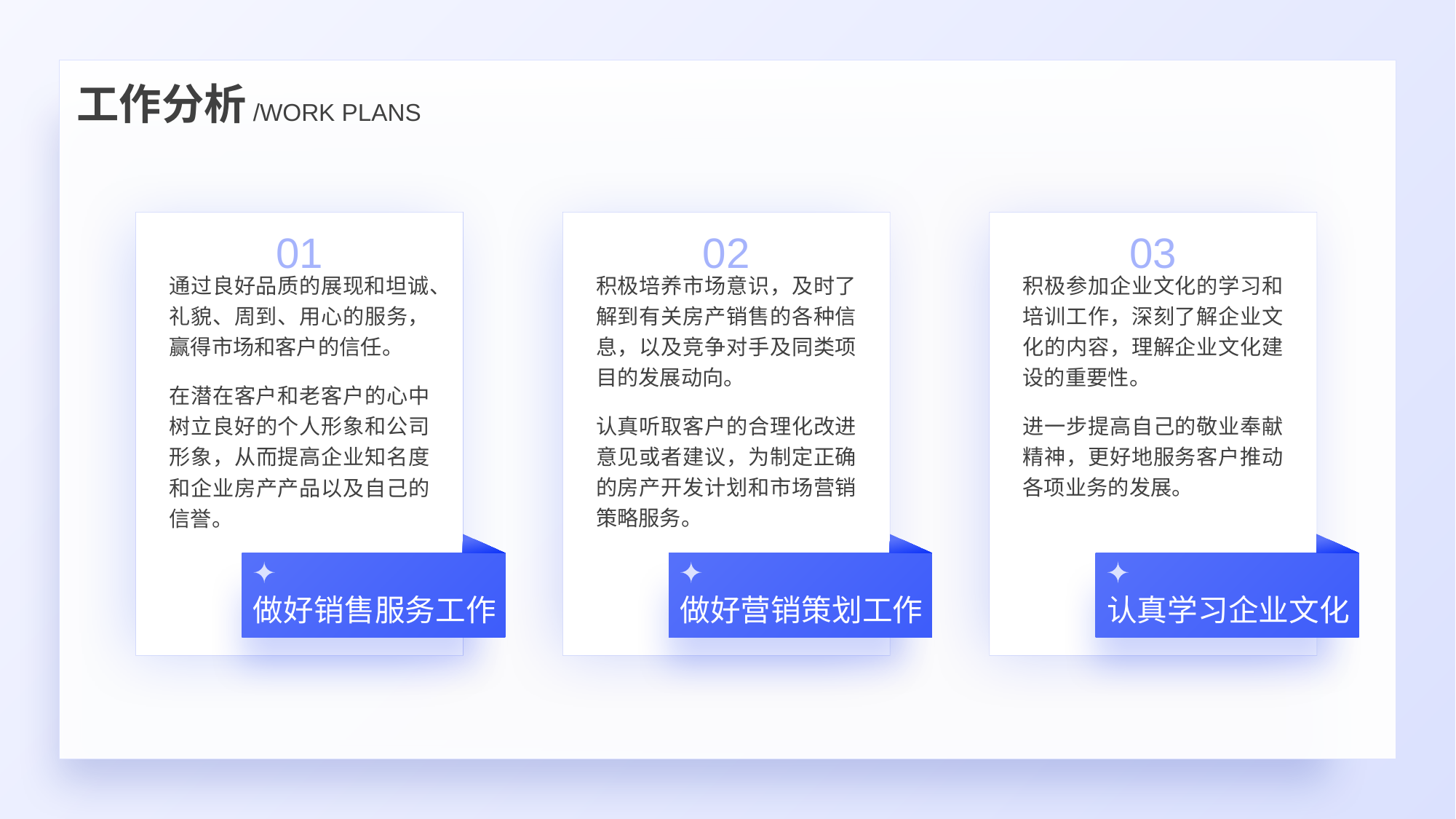

工作分析

/WORK PLANS

01
通过良好品质的展现和坦诚、礼貌、周到、用心的服务，赢得市场和客户的信任。
在潜在客户和老客户的心中树立良好的个人形象和公司形象，从而提高企业知名度和企业房产产品以及自己的信誉。

做好销售服务工作

02
积极培养市场意识，及时了解到有关房产销售的各种信息，以及竞争对手及同类项目的发展动向。
认真听取客户的合理化改进意见或者建议，为制定正确的房产开发计划和市场营销策略服务。

做好营销策划工作

03
积极参加企业文化的学习和培训工作，深刻了解企业文化的内容，理解企业文化建设的重要性。
进一步提高自己的敬业奉献精神，更好地服务客户推动各项业务的发展。

认真学习企业文化